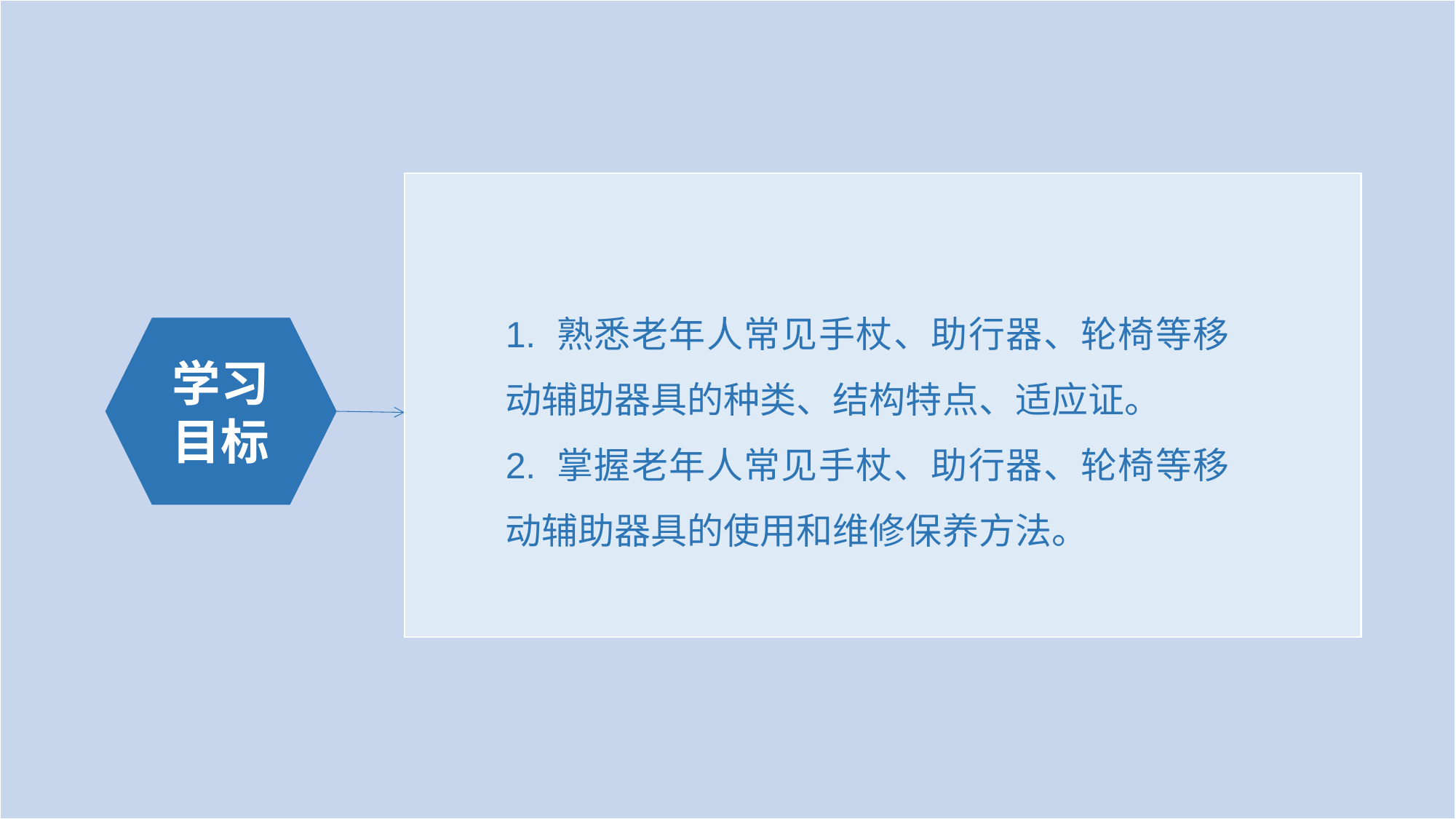

1. 熟悉老年人常见手杖、助行器、轮椅等移动辅助器具的种类、结构特点、适应证。
2. 掌握老年人常见手杖、助行器、轮椅等移动辅助器具的使用和维修保养方法。
学习目标